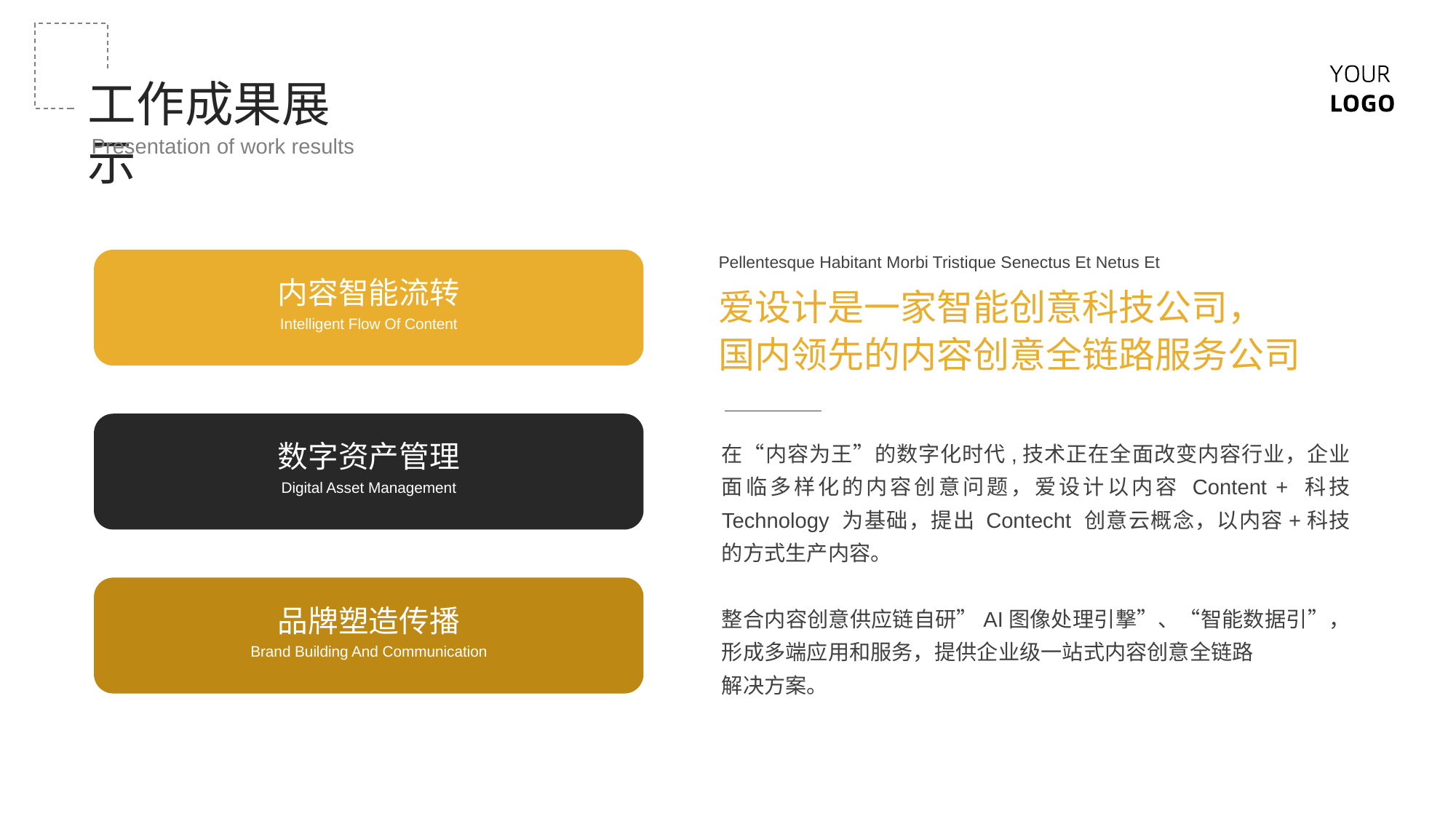

工作成果展示
Presentation of work results

Pellentesque Habitant Morbi Tristique Senectus Et Netus Et
内容智能流转
爱设计是一家智能创意科技公司，
国内领先的内容创意全链路服务公司
Intelligent Flow Of Content

在“内容为王”的数字化时代,技术正在全面改变内容行业，企业面临多样化的内容创意问题，爱设计以内容 Content + 科技 Technology 为基础，提出 Contecht 创意云概念，以内容+科技的方式生产内容。

整合内容创意供应链自研”AI图像处理引撃”、“智能数据引”，形成多端应用和服务，提供企业级一站式内容创意全链路
解决方案。
数字资产管理
Digital Asset Management

品牌塑造传播
Brand Building And Communication